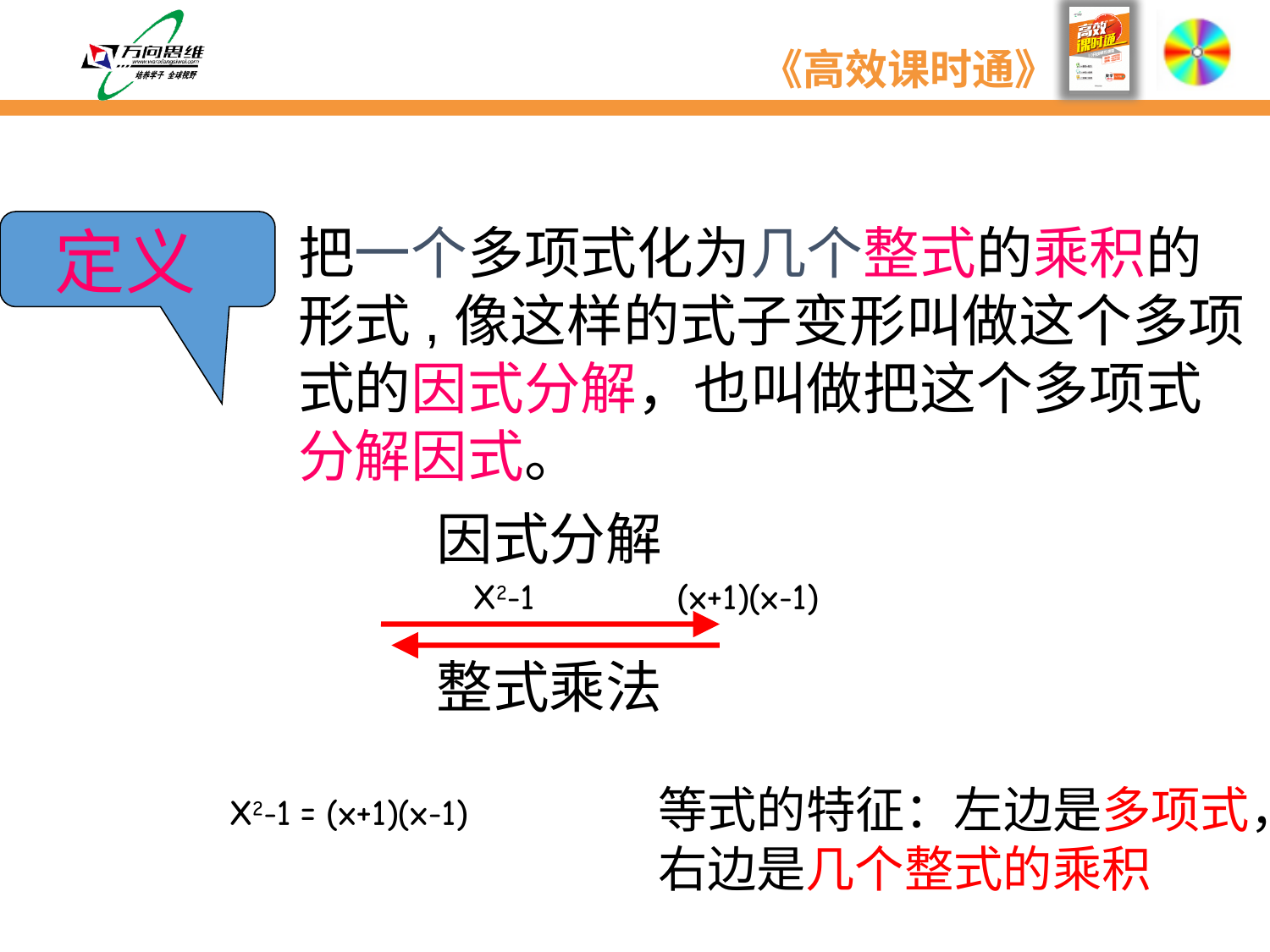

定义
把一个多项式化为几个整式的乘积的形式,像这样的式子变形叫做这个多项式的因式分解，也叫做把这个多项式分解因式。

因式分解
X2-1               (x+1)(x-1)

整式乘法
等式的特征：左边是多项式，右边是几个整式的乘积

X2-1 = (x+1)(x-1)